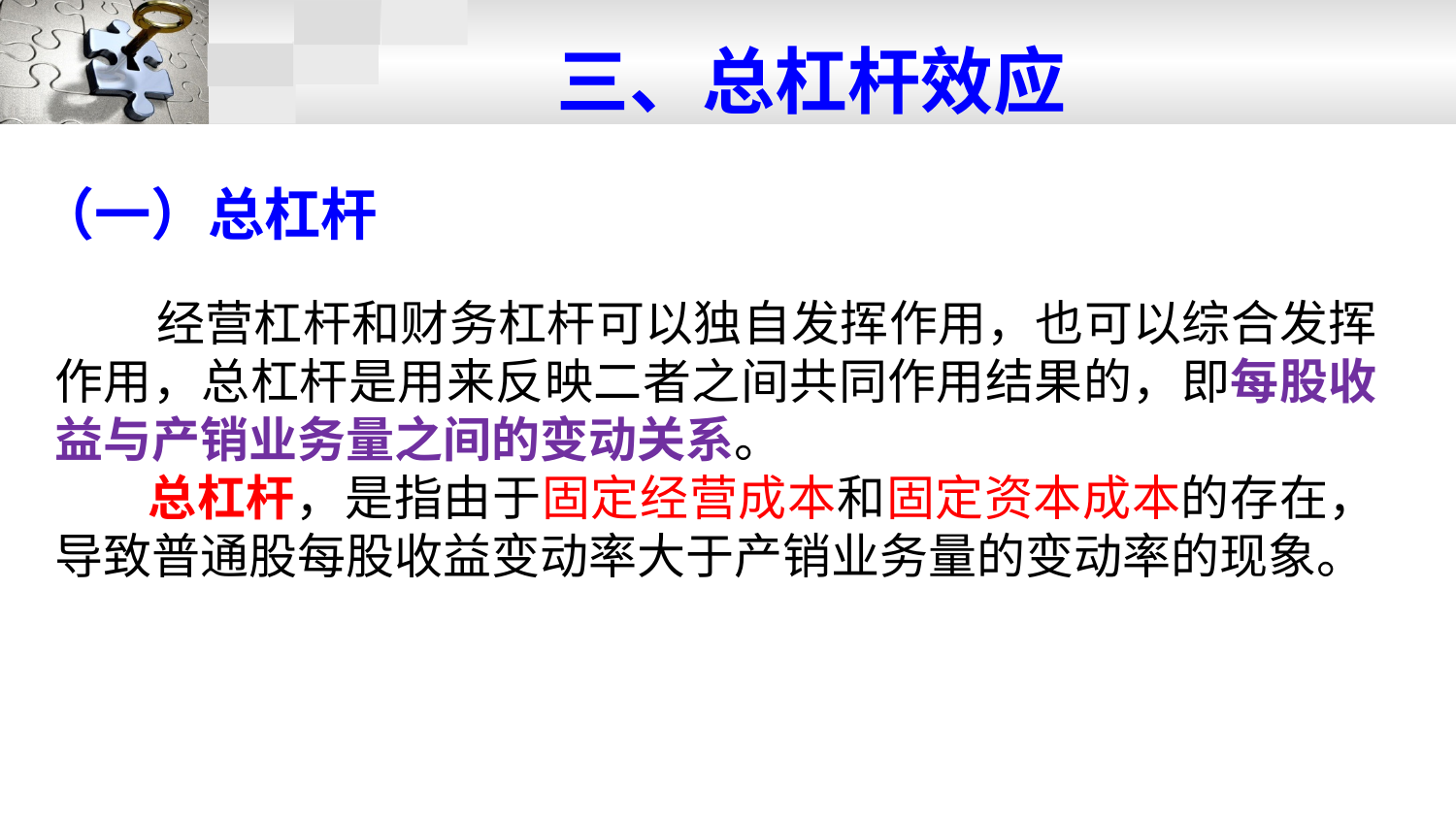

# 三、总杠杆效应
（一）总杠杆
        经营杠杆和财务杠杆可以独自发挥作用，也可以综合发挥作用，总杠杆是用来反映二者之间共同作用结果的，即每股收益与产销业务量之间的变动关系。
       总杠杆，是指由于固定经营成本和固定资本成本的存在，导致普通股每股收益变动率大于产销业务量的变动率的现象。